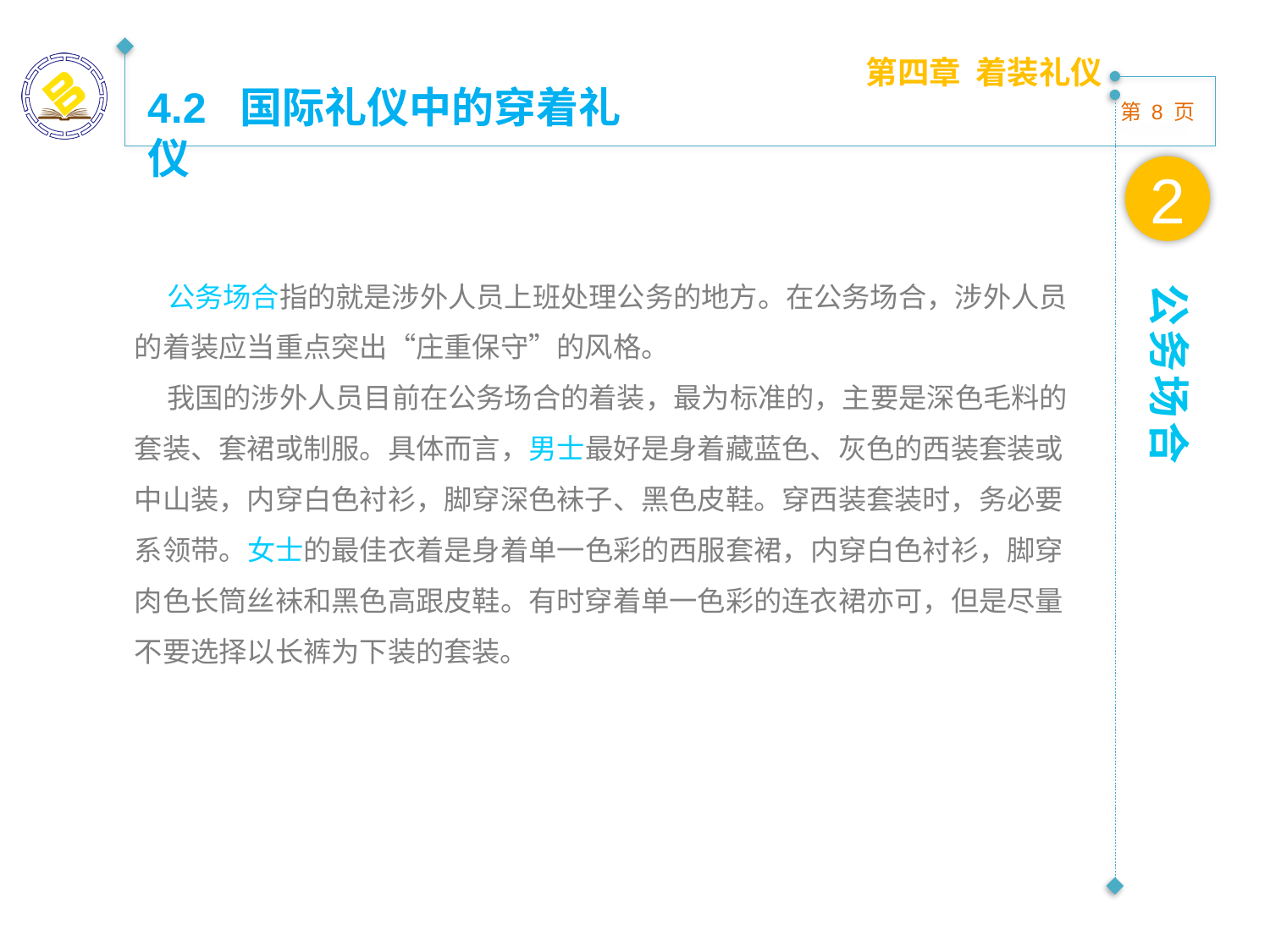

第四章  着装礼仪
4.2  国际礼仪中的穿着礼仪
2
    公务场合指的就是涉外人员上班处理公务的地方。在公务场合，涉外人员的着装应当重点突出“庄重保守”的风格。
    我国的涉外人员目前在公务场合的着装，最为标准的，主要是深色毛料的套装、套裙或制服。具体而言，男士最好是身着藏蓝色、灰色的西装套装或中山装，内穿白色衬衫，脚穿深色袜子、黑色皮鞋。穿西装套装时，务必要系领带。女士的最佳衣着是身着单一色彩的西服套裙，内穿白色衬衫，脚穿肉色长筒丝袜和黑色高跟皮鞋。有时穿着单一色彩的连衣裙亦可，但是尽量不要选择以长裤为下装的套装。
公务场合